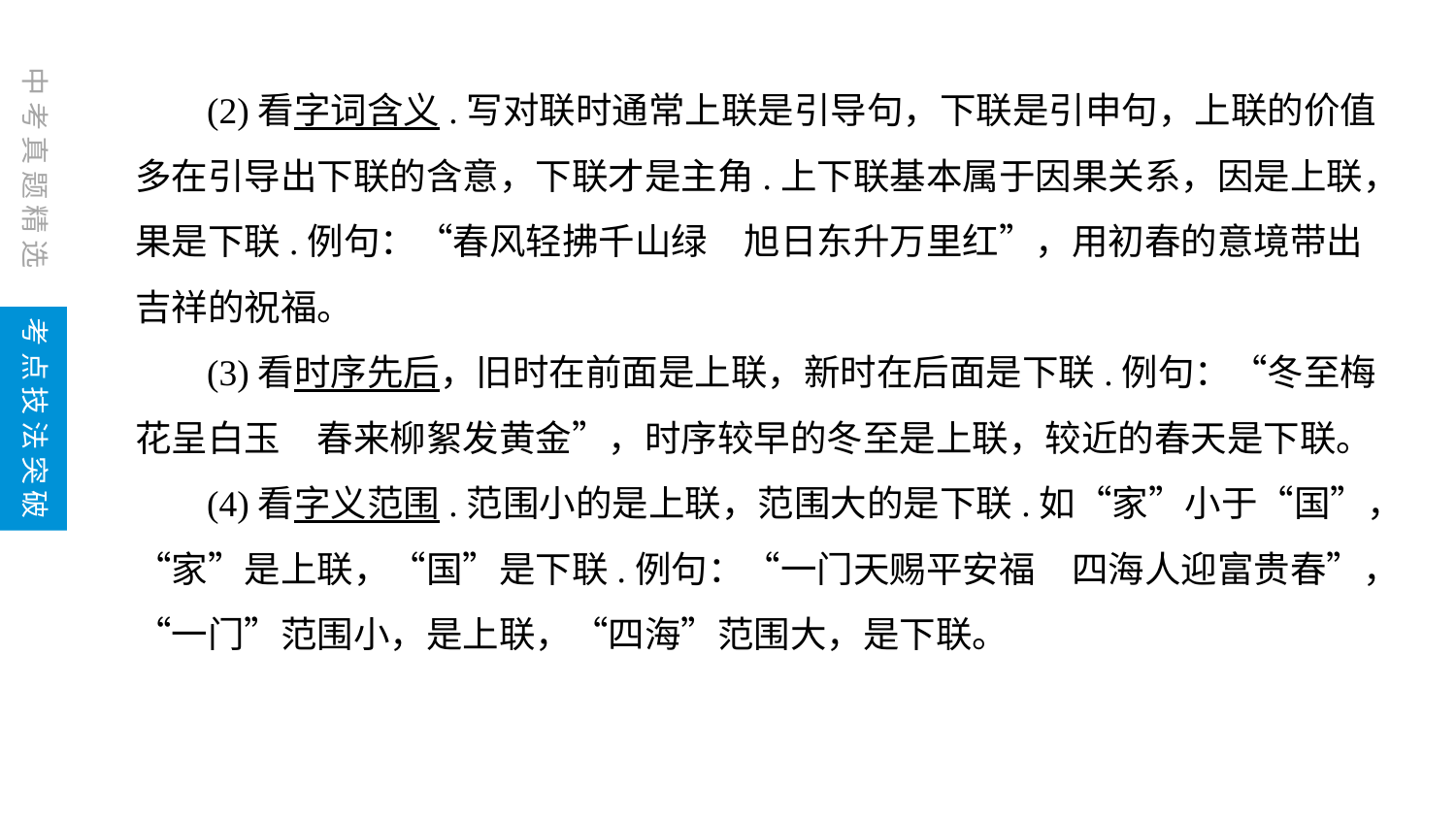

(2)看字词含义.写对联时通常上联是引导句，下联是引申句，上联的价值多在引导出下联的含意，下联才是主角.上下联基本属于因果关系，因是上联，果是下联.例句：“春风轻拂千山绿　旭日东升万里红”，用初春的意境带出吉祥的祝福。
(3)看时序先后，旧时在前面是上联，新时在后面是下联.例句：“冬至梅花呈白玉　春来柳絮发黄金”，时序较早的冬至是上联，较近的春天是下联。
(4)看字义范围.范围小的是上联，范围大的是下联.如“家”小于“国”，“家”是上联，“国”是下联.例句：“一门天赐平安福　四海人迎富贵春”，“一门”范围小，是上联，“四海”范围大，是下联。